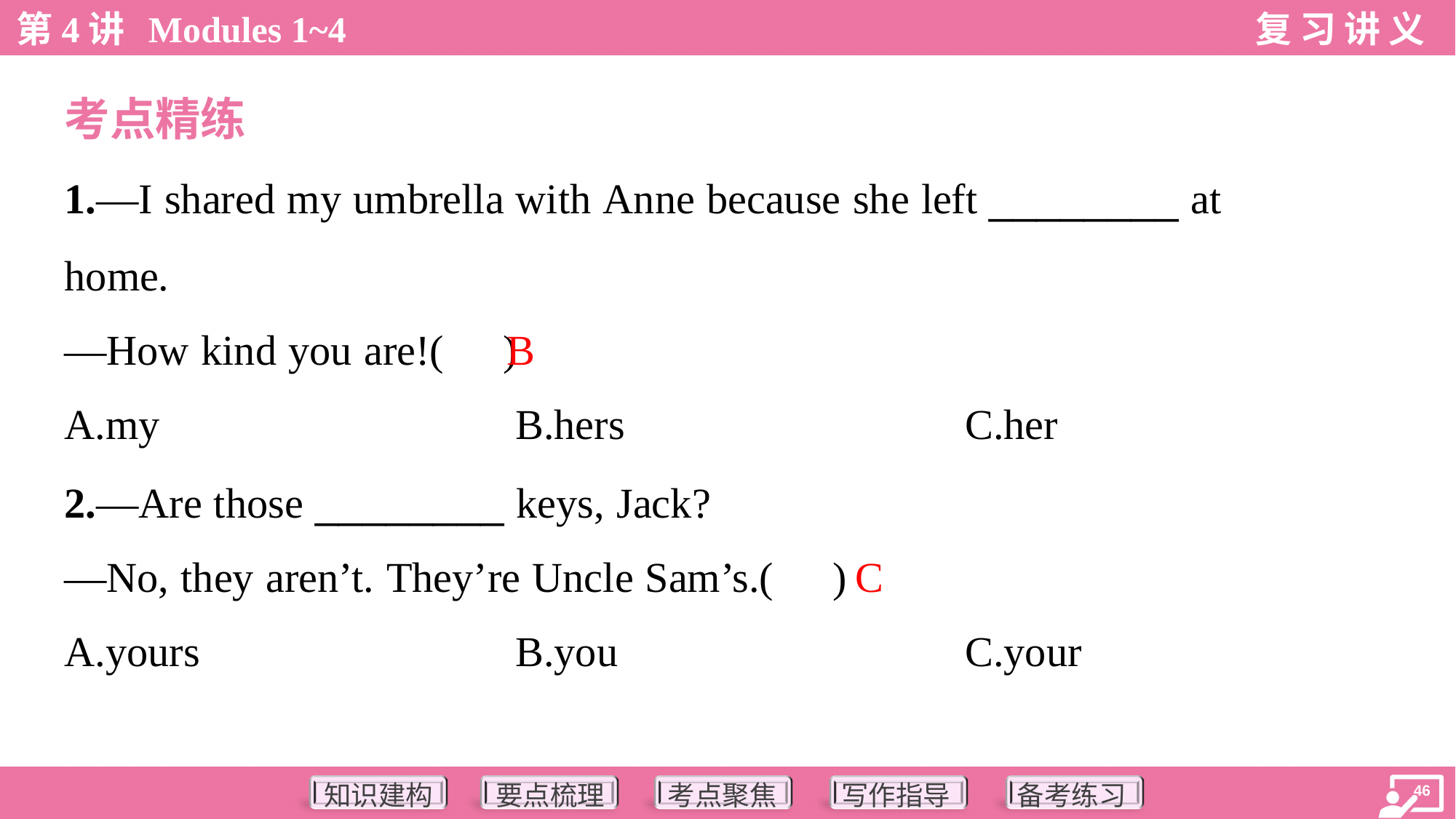

考点精练
1.—I shared my umbrella with Anne because she left ________ at
home.
—How kind you are!(     )
B
A.my	B.hers	C.her
2.—Are those ________ keys, Jack?
—No, they aren’t. They’re Uncle Sam’s.(     )
C
A.yours	B.you	C.your